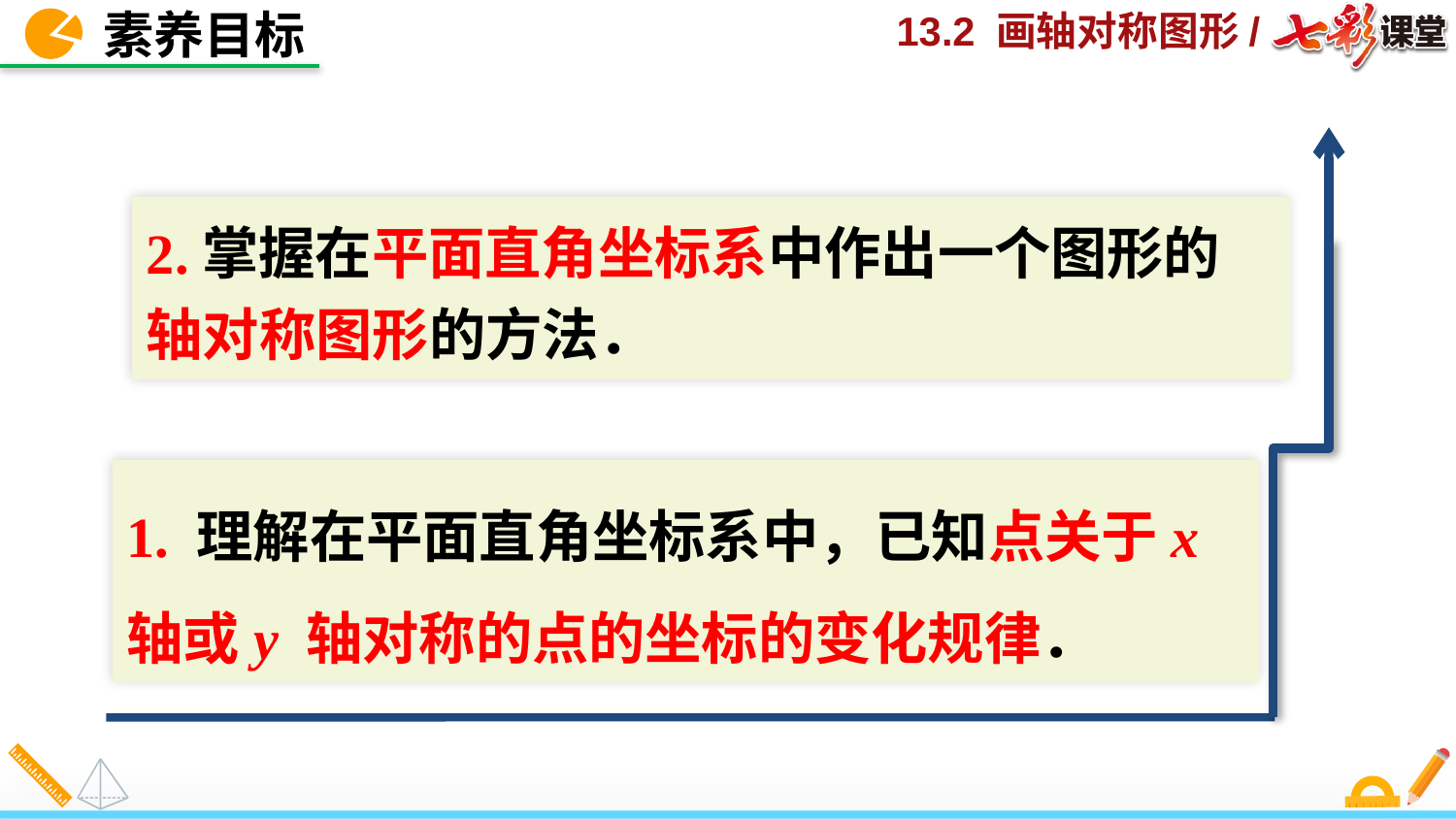

素养目标

2.掌握在平面直角坐标系中作出一个图形的轴对称图形的方法．
1. 理解在平面直角坐标系中，已知点关于x 轴或y 轴对称的点的坐标的变化规律．